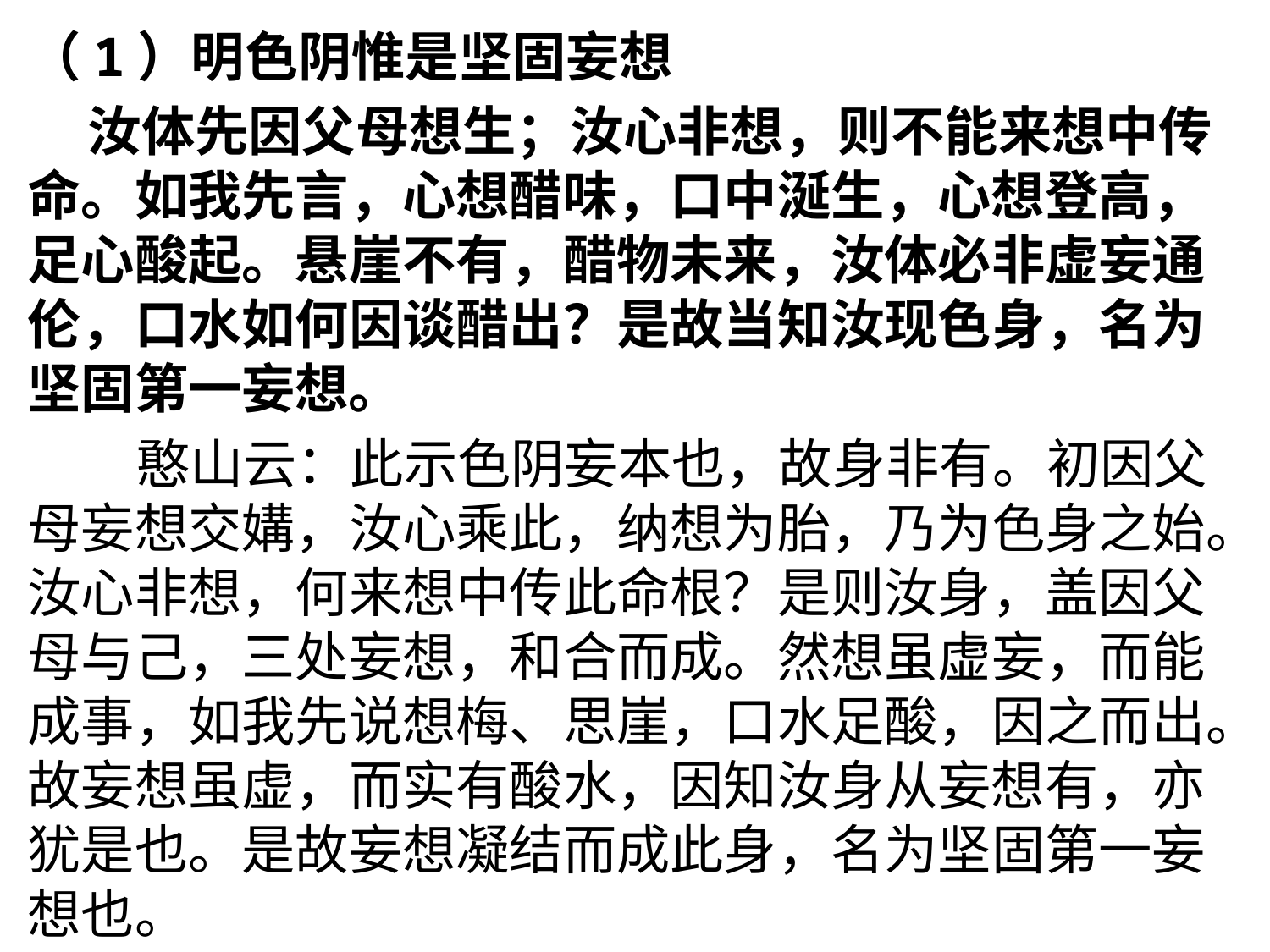

（1）明色阴惟是坚固妄想
    汝体先因父母想生；汝心非想，则不能来想中传命。如我先言，心想醋味，口中涎生，心想登高，足心酸起。悬崖不有，醋物未来，汝体必非虚妄通伦，口水如何因谈醋出？是故当知汝现色身，名为坚固第一妄想。
        憨山云：此示色阴妄本也，故身非有。初因父母妄想交媾，汝心乘此，纳想为胎，乃为色身之始。汝心非想，何来想中传此命根？是则汝身，盖因父母与己，三处妄想，和合而成。然想虽虚妄，而能成事，如我先说想梅、思崖，口水足酸，因之而出。故妄想虽虚，而实有酸水，因知汝身从妄想有，亦犹是也。是故妄想凝结而成此身，名为坚固第一妄想也。